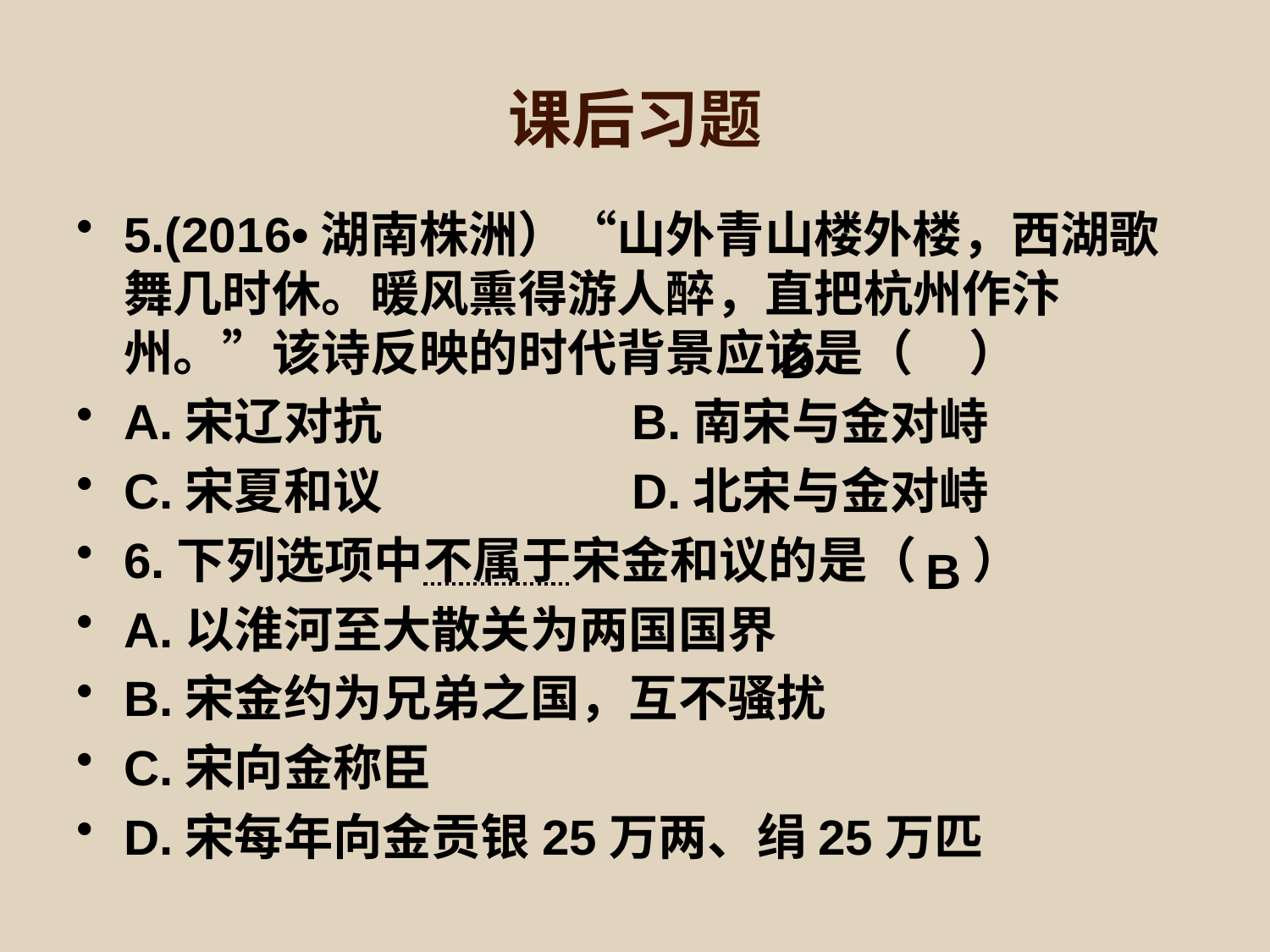

# 课后习题
5.(2016•湖南株洲）“山外青山楼外楼，西湖歌舞几时休。暖风熏得游人醉，直把杭州作汴州。”该诗反映的时代背景应该是（     ）
A.宋辽对抗		B.南宋与金对峙
C.宋夏和议		D.北宋与金对峙
6.下列选项中不属于宋金和议的是（     ）
A.以淮河至大散关为两国国界
B.宋金约为兄弟之国，互不骚扰
C.宋向金称臣
D.宋每年向金贡银25万两、绢25万匹
D
B